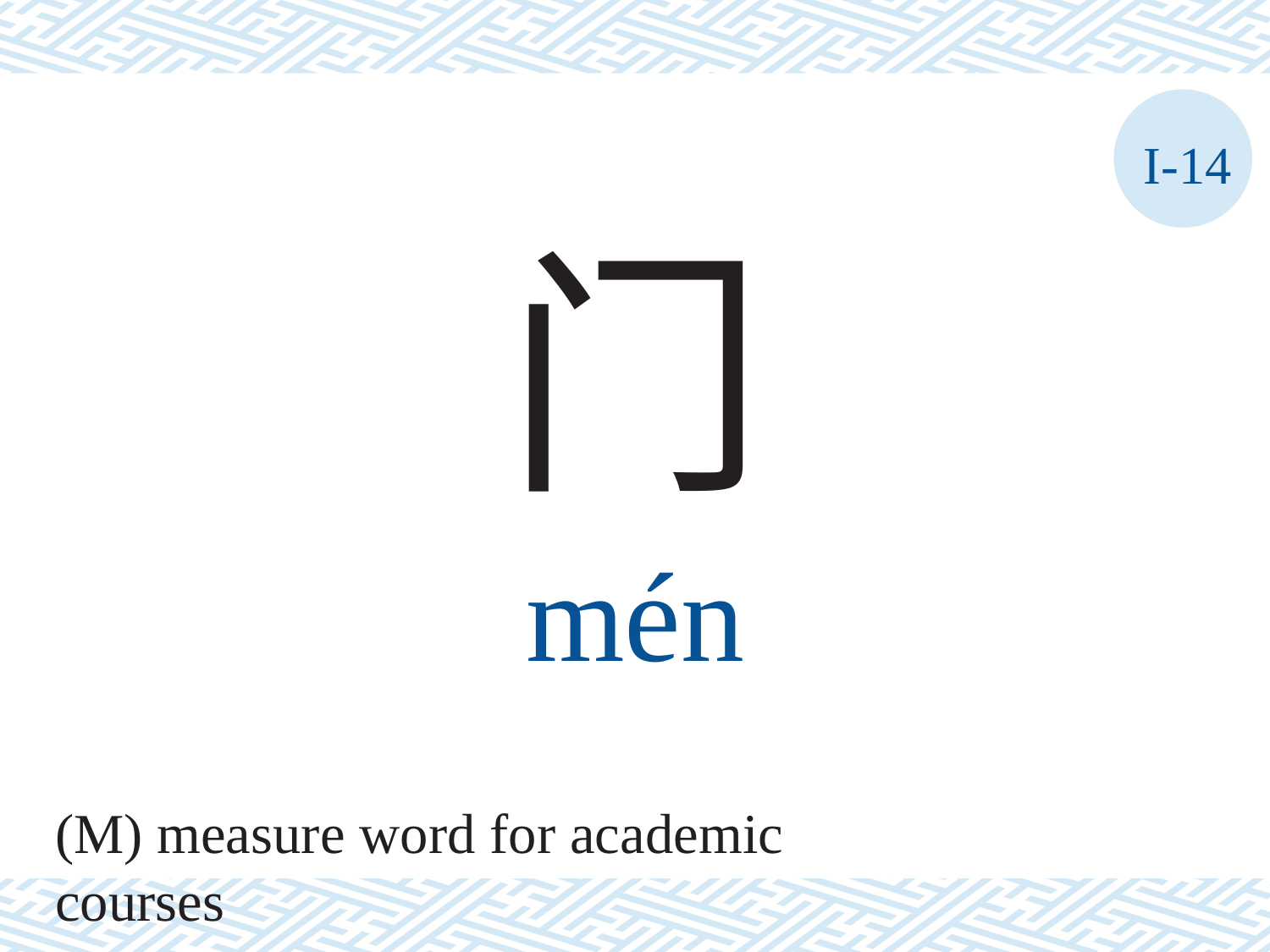

I-14
门
mén
(M) measure word for academic courses